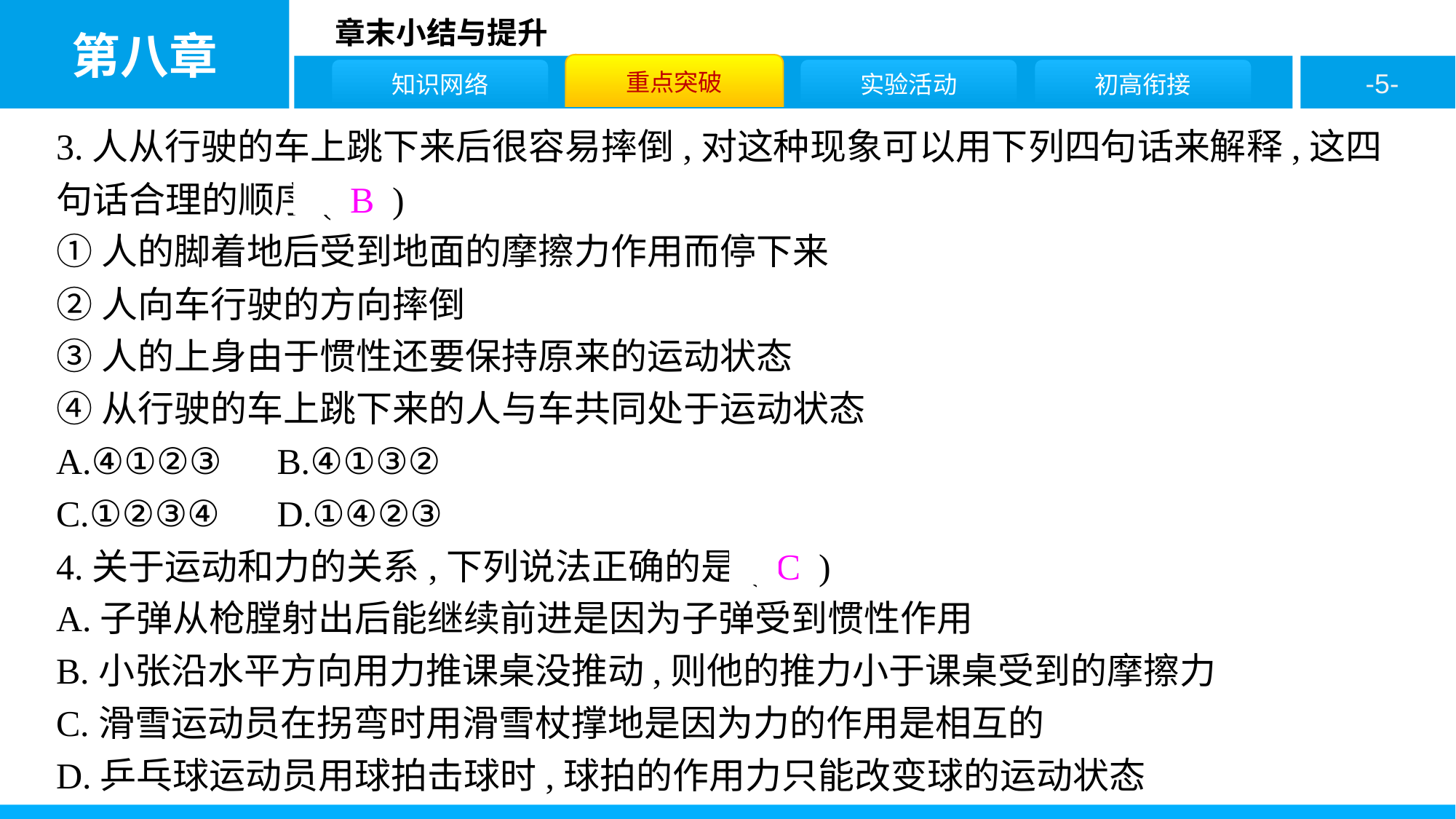

3.人从行驶的车上跳下来后很容易摔倒,对这种现象可以用下列四句话来解释,这四句话合理的顺序(  B  )
①人的脚着地后受到地面的摩擦力作用而停下来
②人向车行驶的方向摔倒
③人的上身由于惯性还要保持原来的运动状态
④从行驶的车上跳下来的人与车共同处于运动状态
A.④①②③	B.④①③②
C.①②③④	D.①④②③
4.关于运动和力的关系,下列说法正确的是(  C  )
A.子弹从枪膛射出后能继续前进是因为子弹受到惯性作用
B.小张沿水平方向用力推课桌没推动,则他的推力小于课桌受到的摩擦力
C.滑雪运动员在拐弯时用滑雪杖撑地是因为力的作用是相互的
D.乒乓球运动员用球拍击球时,球拍的作用力只能改变球的运动状态